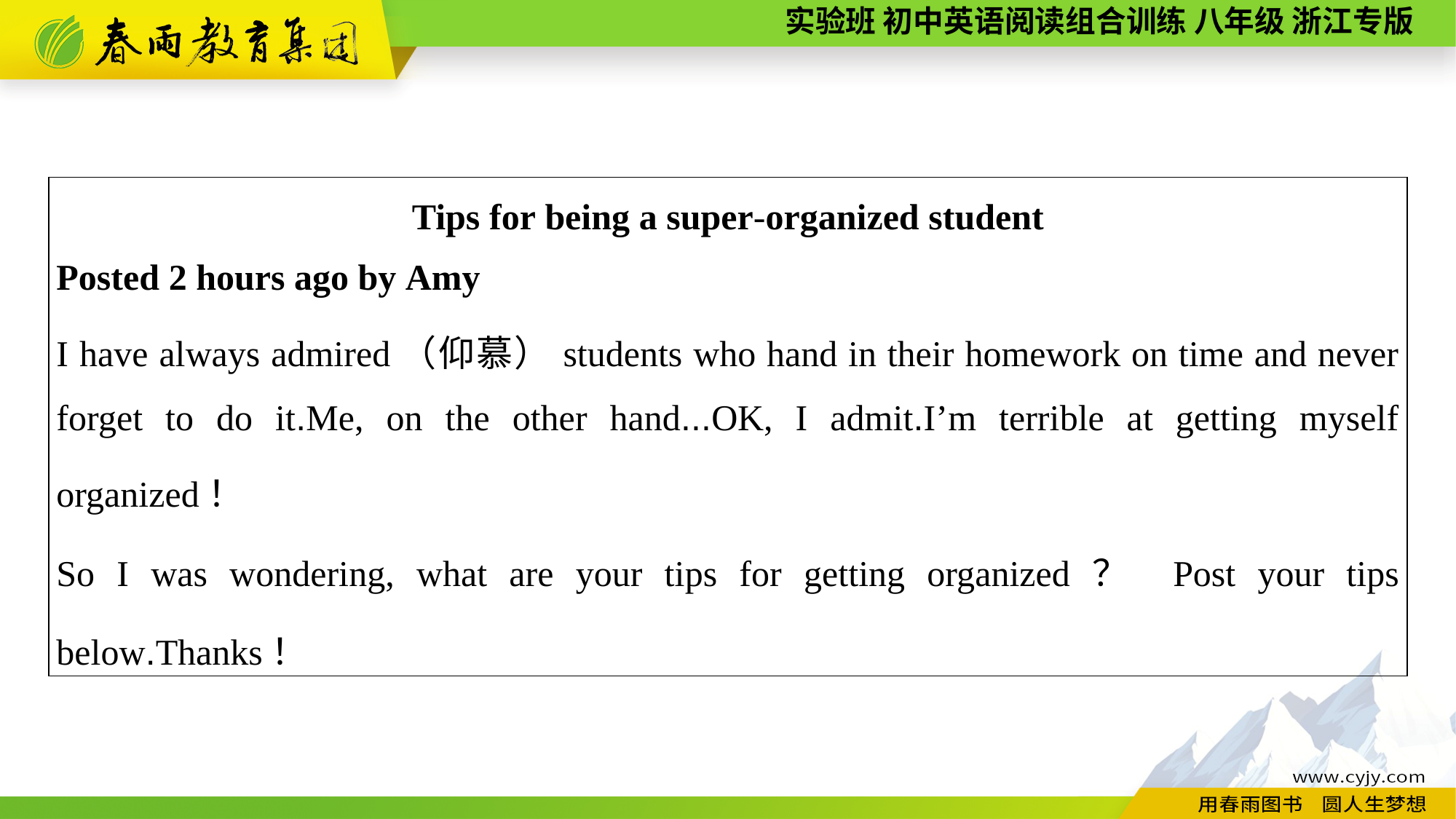

| Tips for being a super-organized student Posted 2 hours ago by Amy I have always admired（仰慕）students who hand in their homework on time and never forget to do it.Me, on the other hand...OK, I admit.I’m terrible at getting myself organized！ So I was wondering, what are your tips for getting organized？ Post your tips below.Thanks！ |
| --- |